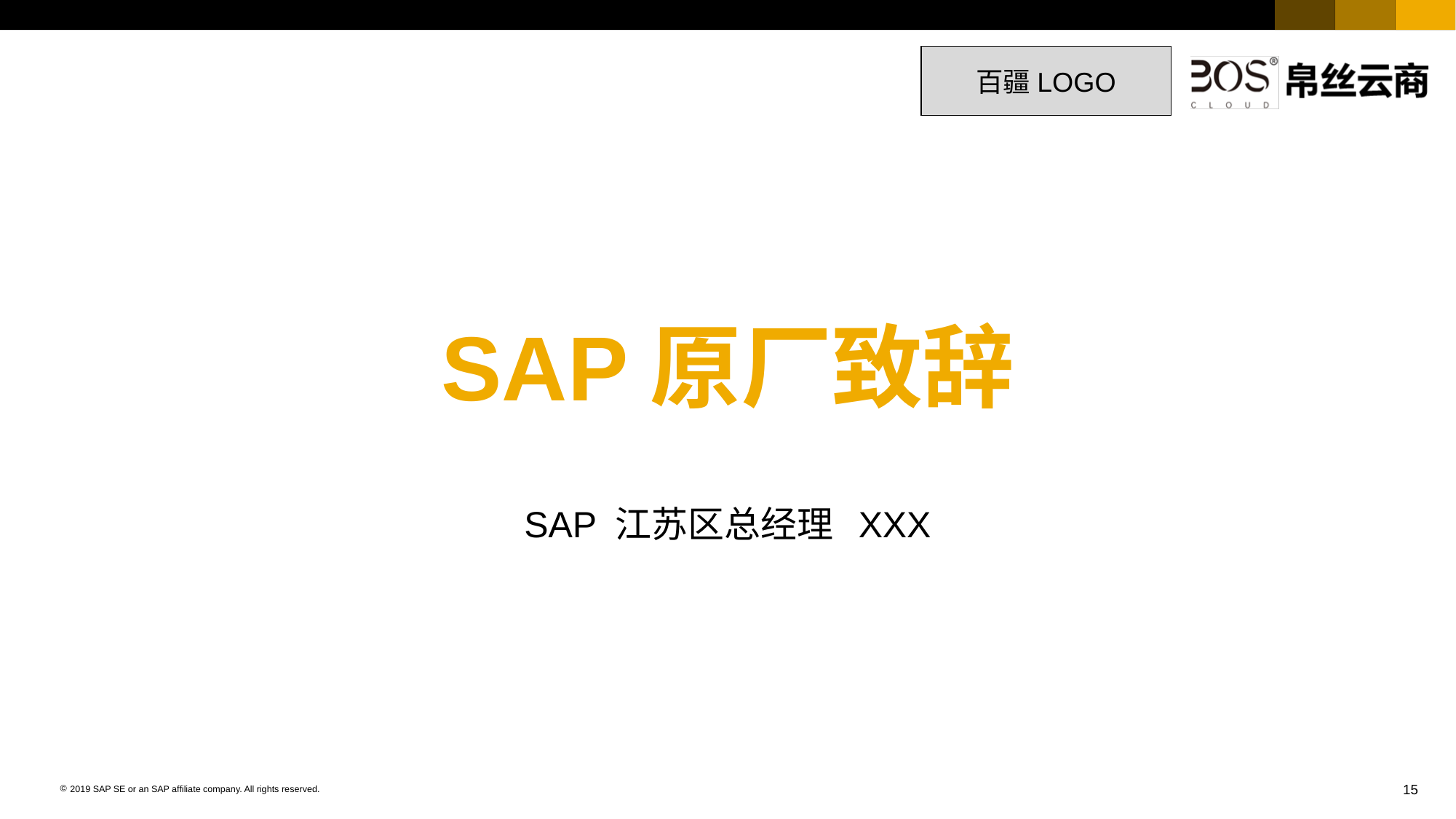

15
百疆LOGO
# SAP原厂致辞

SAP 江苏区总经理  XXX